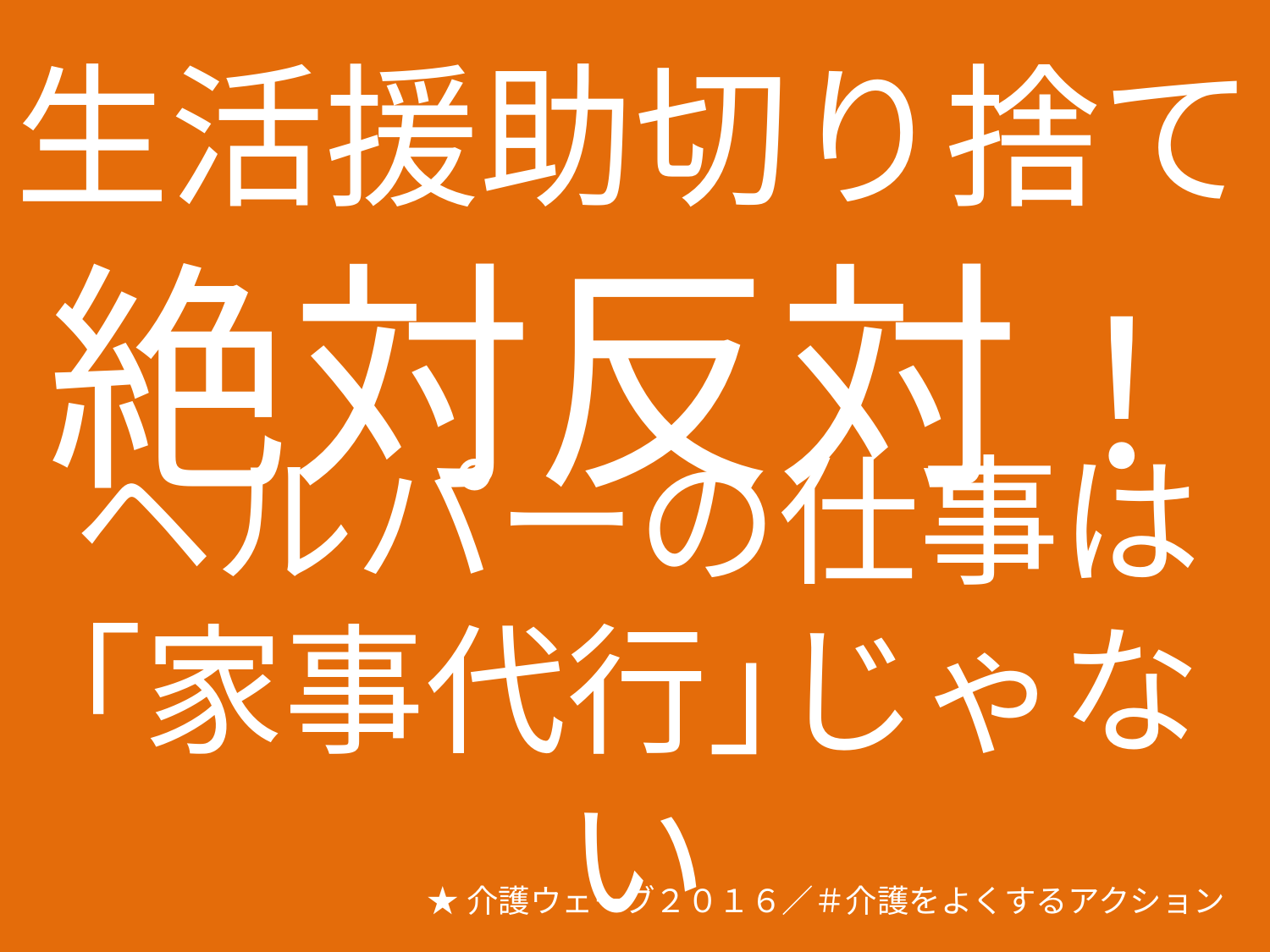

# 生活援助切り捨て絶対反対！

ヘルパーの仕事は
｢家事代行｣じゃない
★介護ウェーブ２０１６／＃介護をよくするアクション